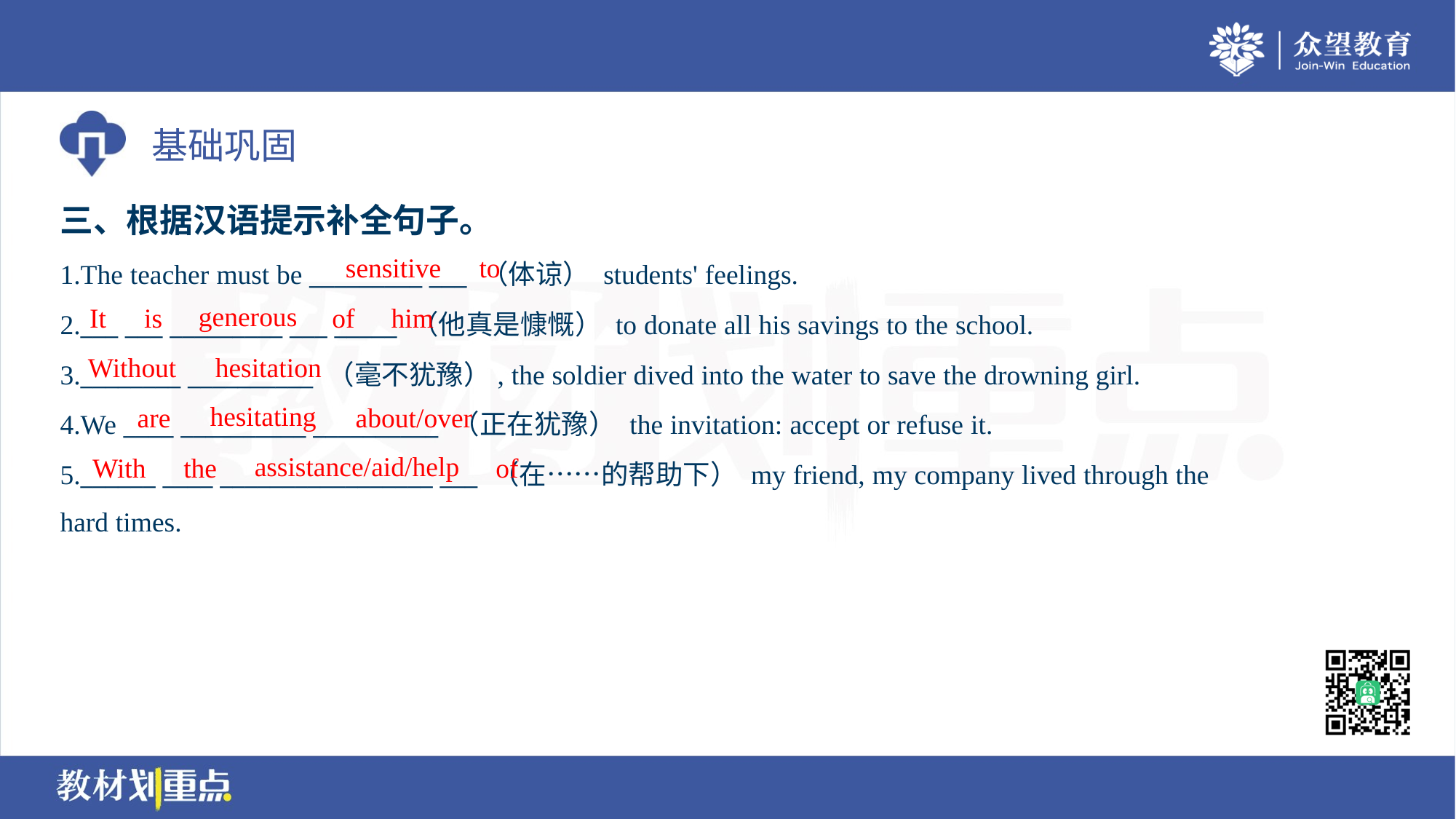

三、根据汉语提示补全句子。
sensitive
to
1.The teacher must be _________ ___ （体谅） students' feelings.
2.___ ___ _________ ___ _____ （他真是慷慨） to donate all his savings to the school.
3.________ __________ （毫不犹豫）, the soldier dived into the water to save the drowning girl.
4.We ____ __________ __________ （正在犹豫） the invitation: accept or refuse it.
5.______ ____ _________________ ___ （在……的帮助下） my friend, my company lived through the
hard times.
generous
It
is
of
him
Without
hesitation
hesitating
are
about/over
assistance/aid/help
With
the
of